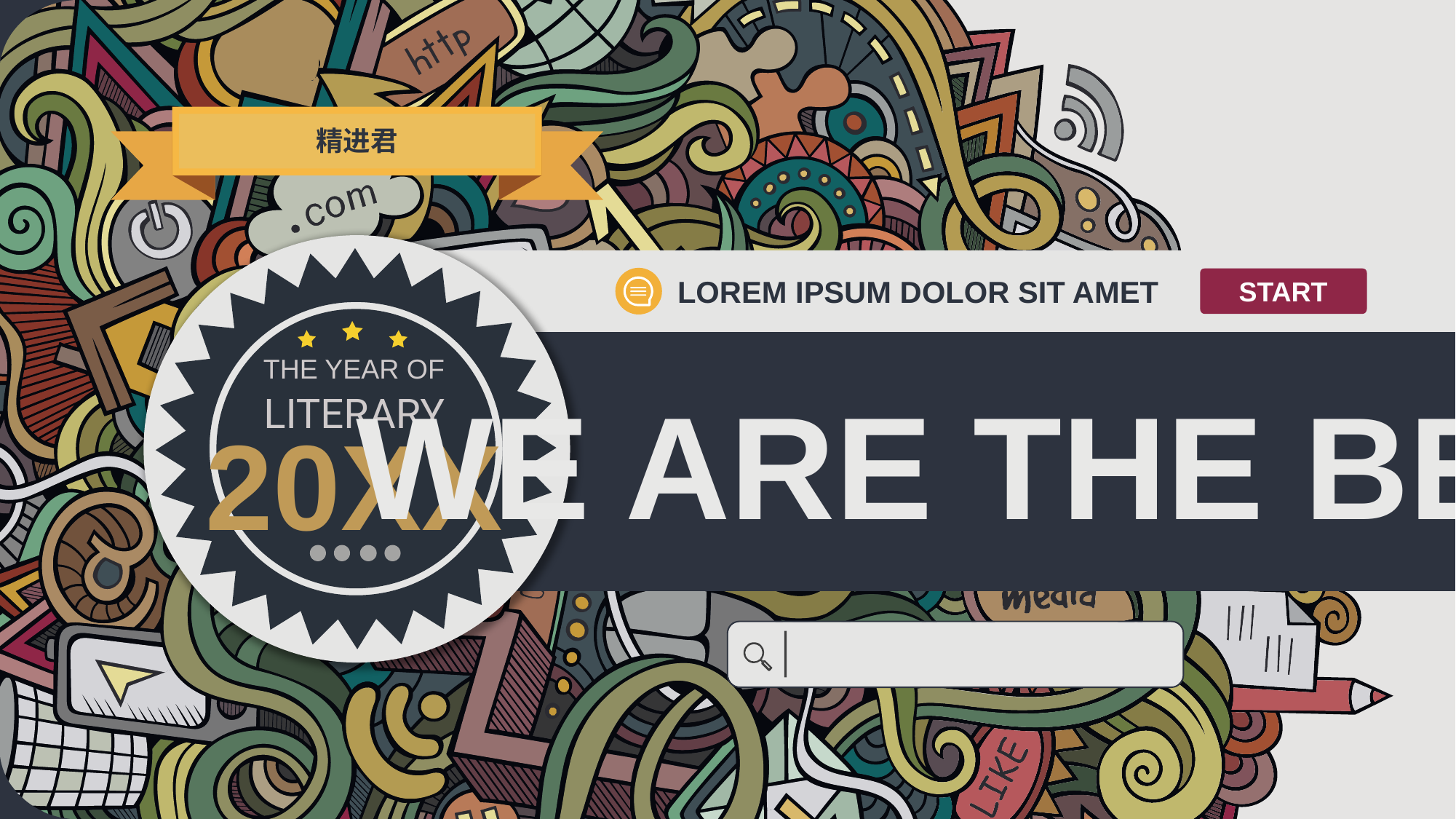

精进君

LOREM IPSUM DOLOR SIT AMET

START

THE YEAR OF
LITERARY
20XX

WE ARE THE BEST